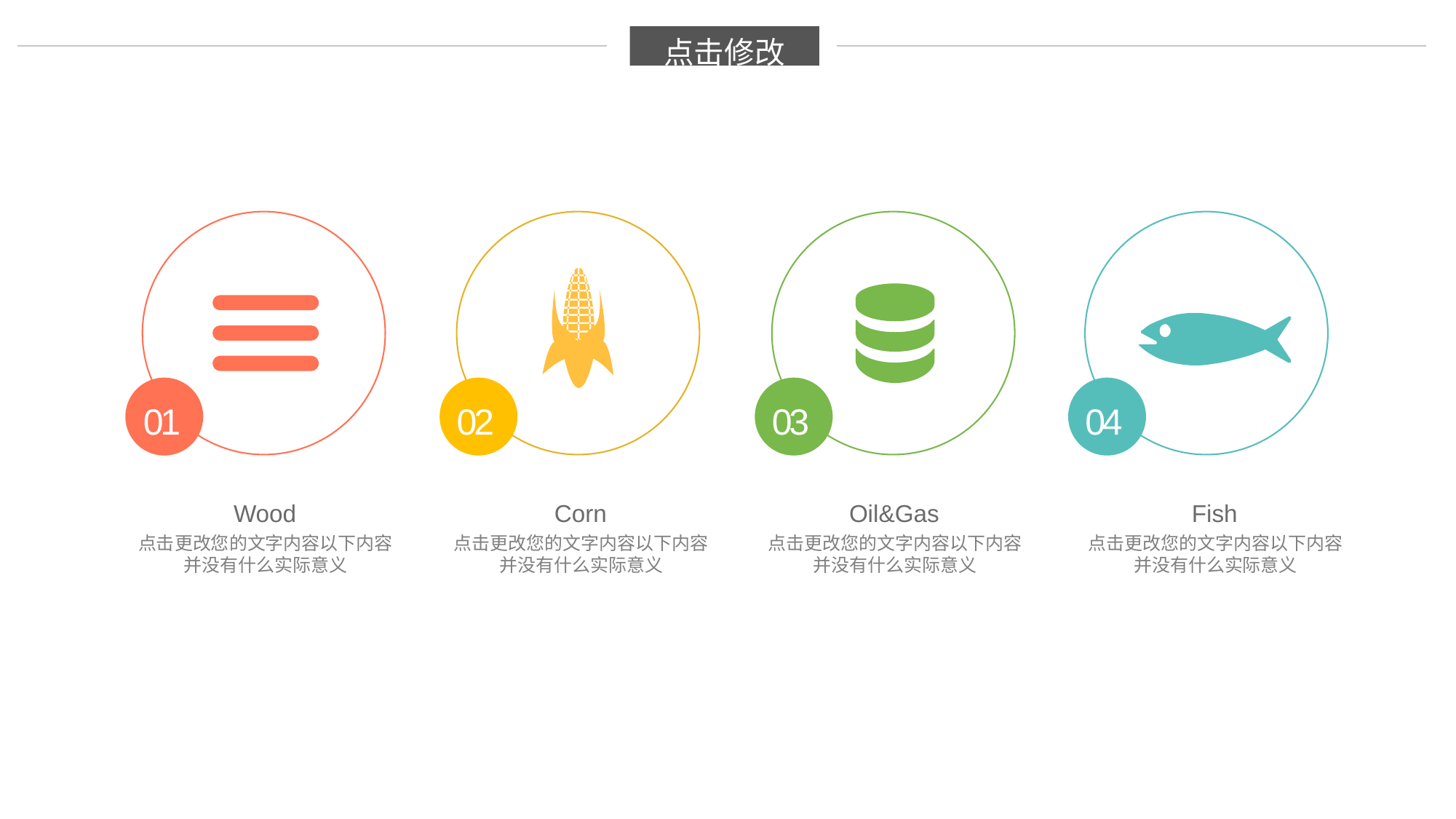

点击修改

01

02

03

04
Wood
点击更改您的文字内容以下内容并没有什么实际意义
Corn
点击更改您的文字内容以下内容并没有什么实际意义
Oil&Gas
点击更改您的文字内容以下内容并没有什么实际意义
Fish
点击更改您的文字内容以下内容并没有什么实际意义